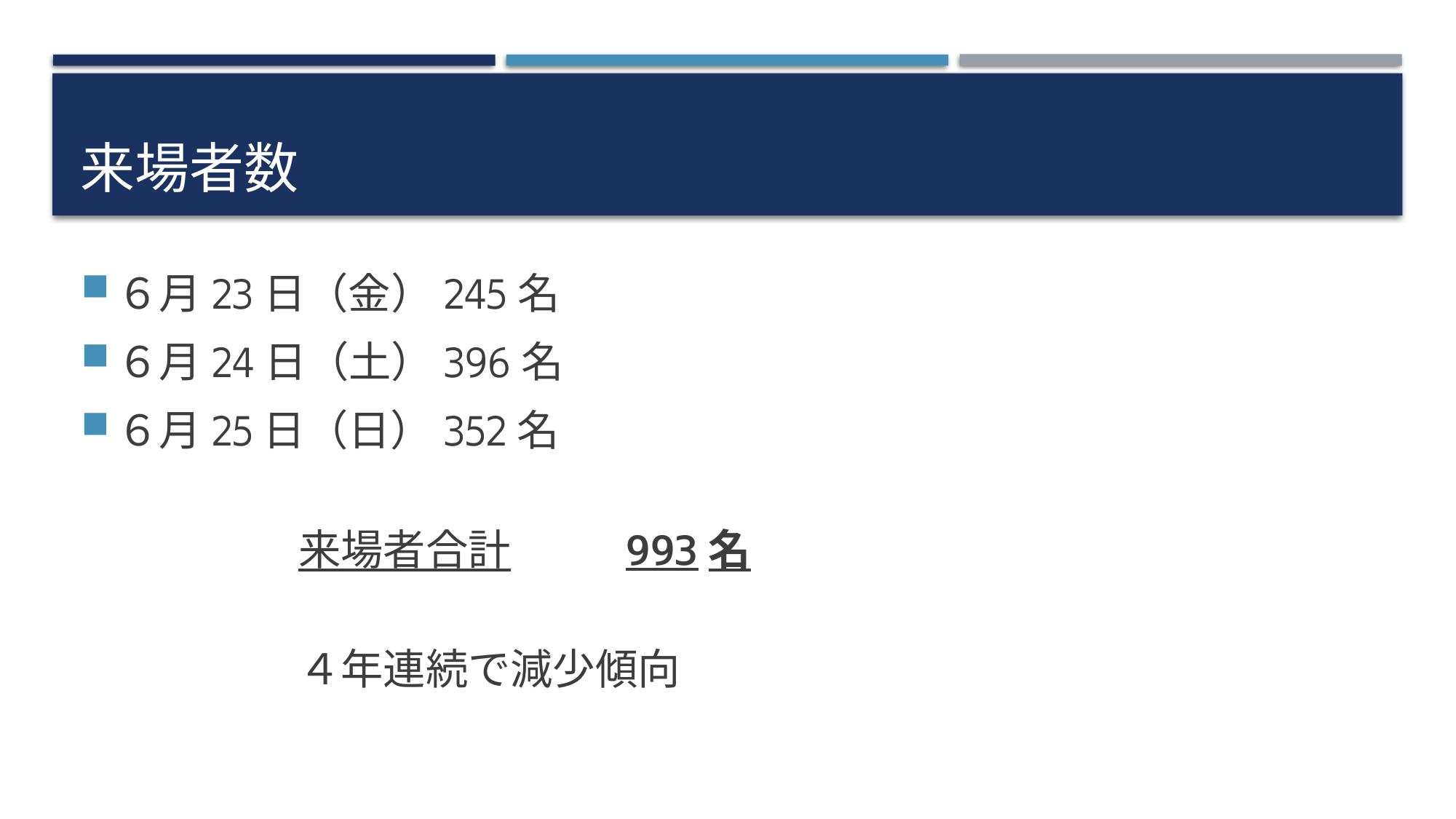

# 来場者数
６月23日（金）	245名
６月24日（土）	396名
６月25日（日）	352名
		来場者合計		993名
		４年連続で減少傾向